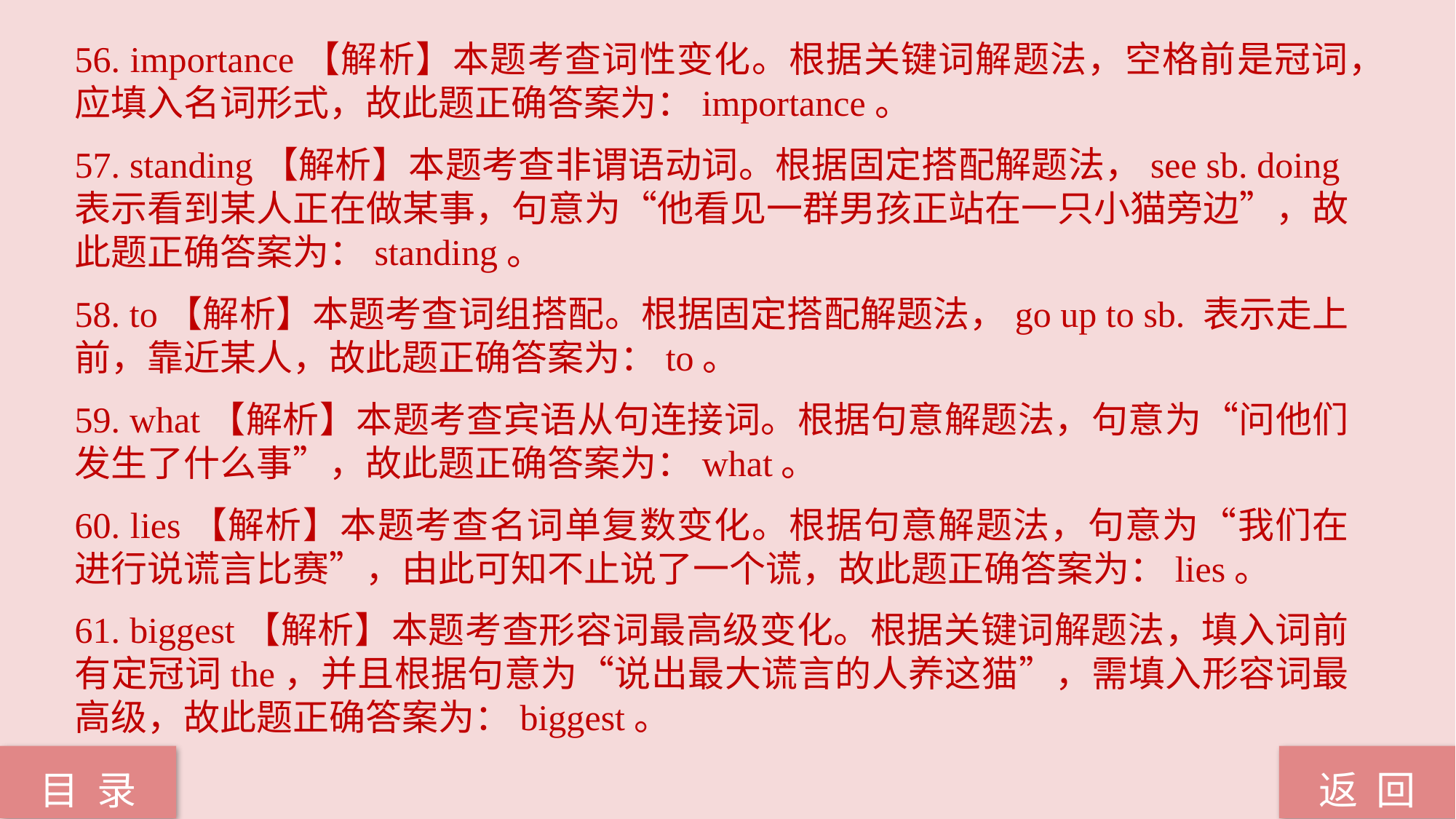

56. importance【解析】本题考查词性变化。根据关键词解题法，空格前是冠词，应填入名词形式，故此题正确答案为：importance。
57. standing【解析】本题考查非谓语动词。根据固定搭配解题法，see sb. doing表示看到某人正在做某事，句意为“他看见一群男孩正站在一只小猫旁边”，故此题正确答案为：standing。
58. to【解析】本题考查词组搭配。根据固定搭配解题法，go up to sb. 表示走上前，靠近某人，故此题正确答案为：to。
59. what【解析】本题考查宾语从句连接词。根据句意解题法，句意为“问他们发生了什么事”，故此题正确答案为：what。
60. lies【解析】本题考查名词单复数变化。根据句意解题法，句意为“我们在进行说谎言比赛”，由此可知不止说了一个谎，故此题正确答案为：lies。
61. biggest【解析】本题考查形容词最高级变化。根据关键词解题法，填入词前有定冠词the，并且根据句意为“说出最大谎言的人养这猫”，需填入形容词最高级，故此题正确答案为：biggest。
返  回